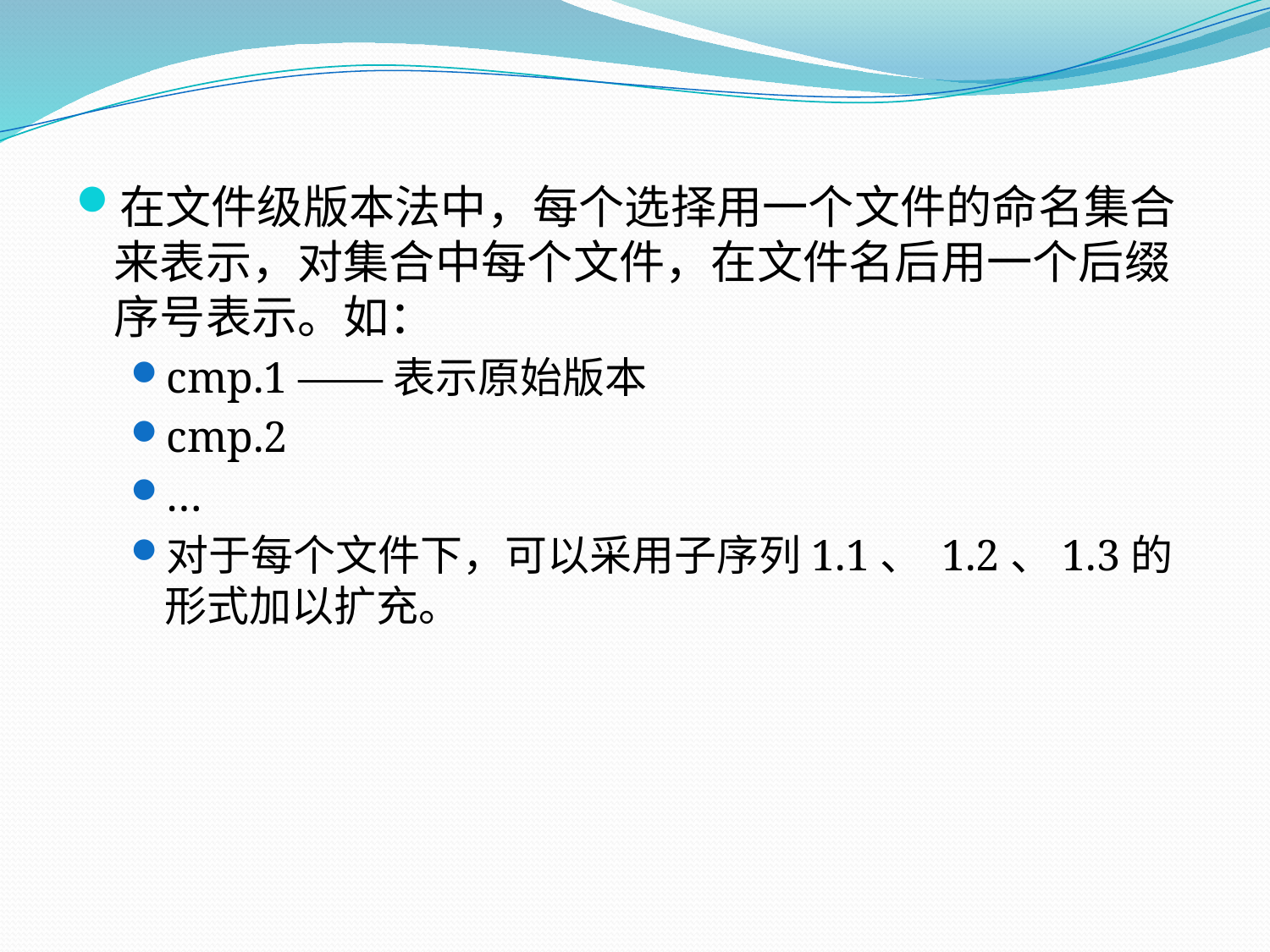

在文件级版本法中，每个选择用一个文件的命名集合来表示，对集合中每个文件，在文件名后用一个后缀序号表示。如：
cmp.1 ——表示原始版本
cmp.2
…
对于每个文件下，可以采用子序列1.1、 1.2、1.3的形式加以扩充。